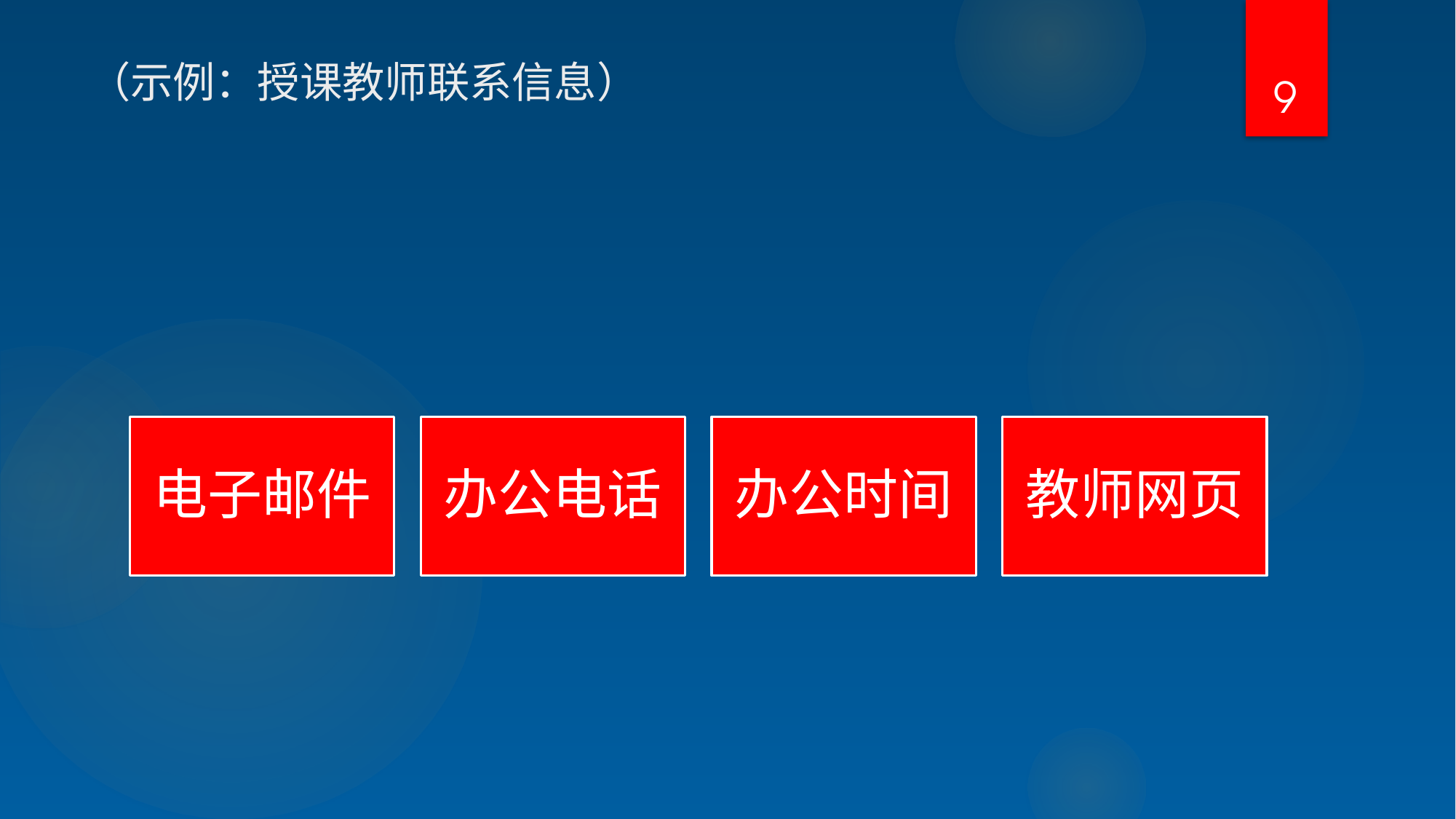

9
# （示例：授课教师联系信息）
电子邮件
办公电话
办公时间
教师网页